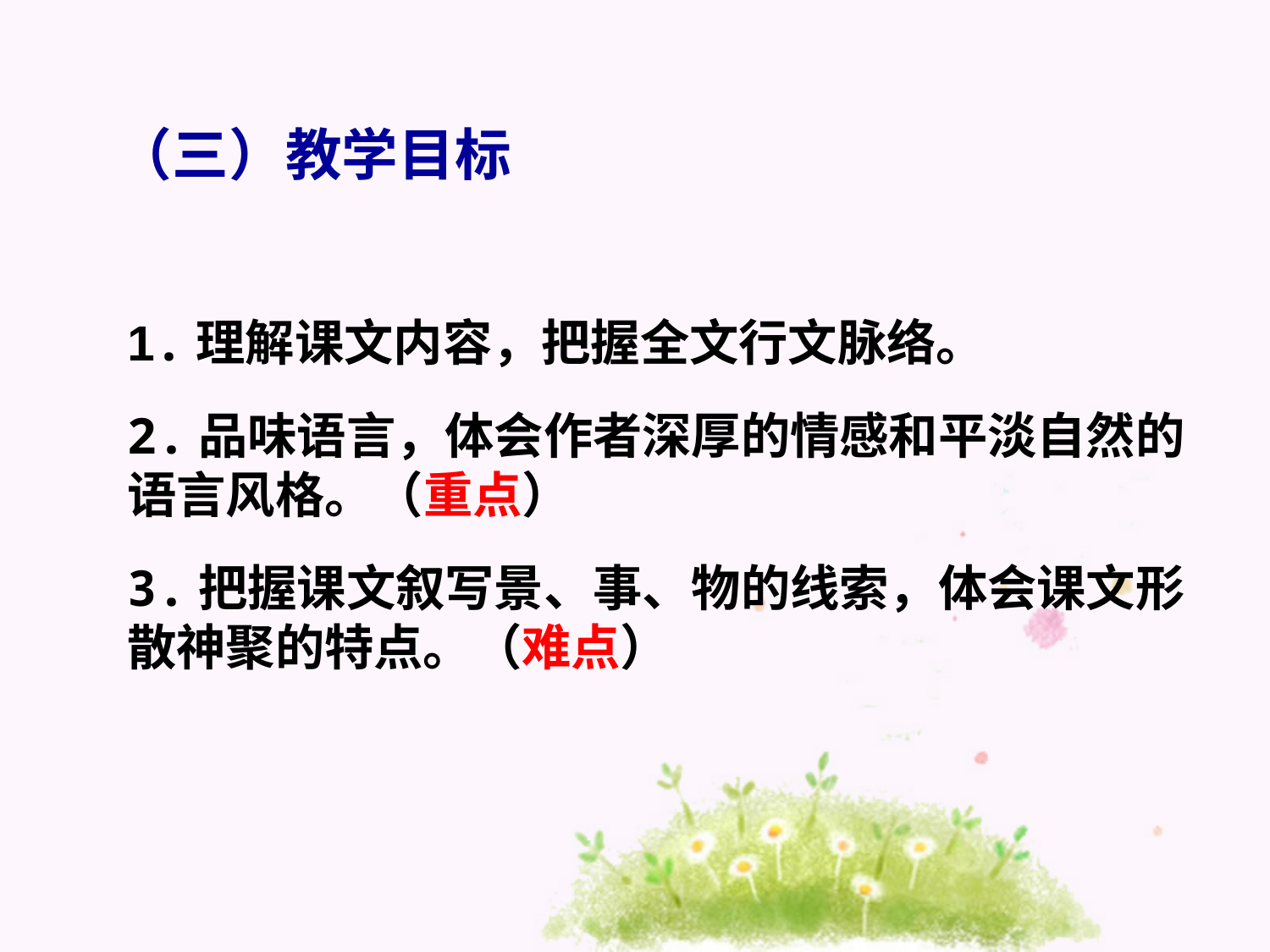

（三）教学目标

1.理解课文内容，把握全文行文脉络。

2.品味语言，体会作者深厚的情感和平淡自然的语言风格。（重点）

3.把握课文叙写景、事、物的线索，体会课文形散神聚的特点。（难点）